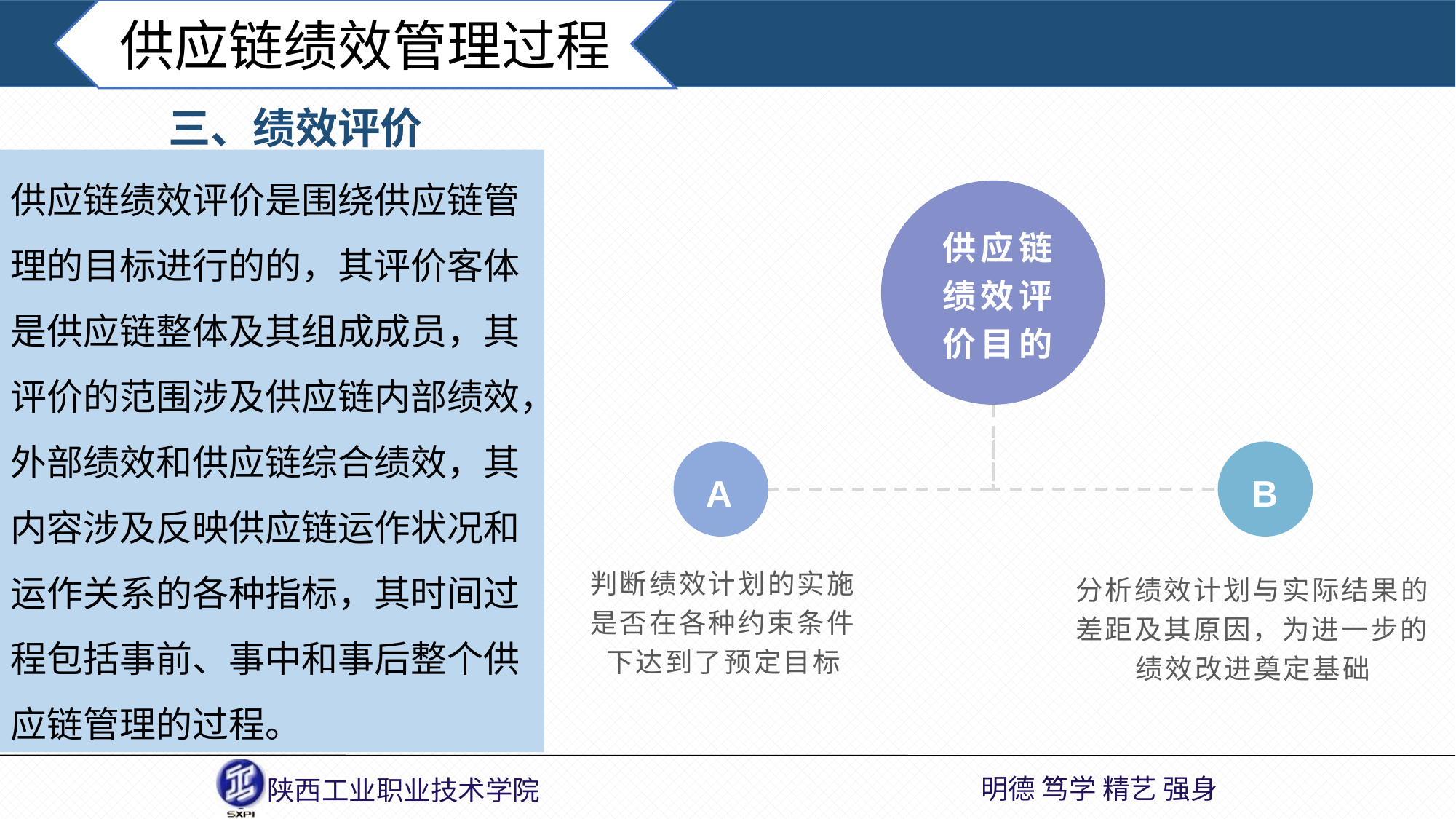

供应链绩效管理过程
三、绩效评价
供应链绩效评价是围绕供应链管理的目标进行的的，其评价客体是供应链整体及其组成成员，其评价的范围涉及供应链内部绩效，外部绩效和供应链综合绩效，其内容涉及反映供应链运作状况和运作关系的各种指标，其时间过程包括事前、事中和事后整个供应链管理的过程。

供应链绩效评价目的

A
B
判断绩效计划的实施是否在各种约束条件下达到了预定目标
分析绩效计划与实际结果的差距及其原因，为进一步的绩效改进奠定基础